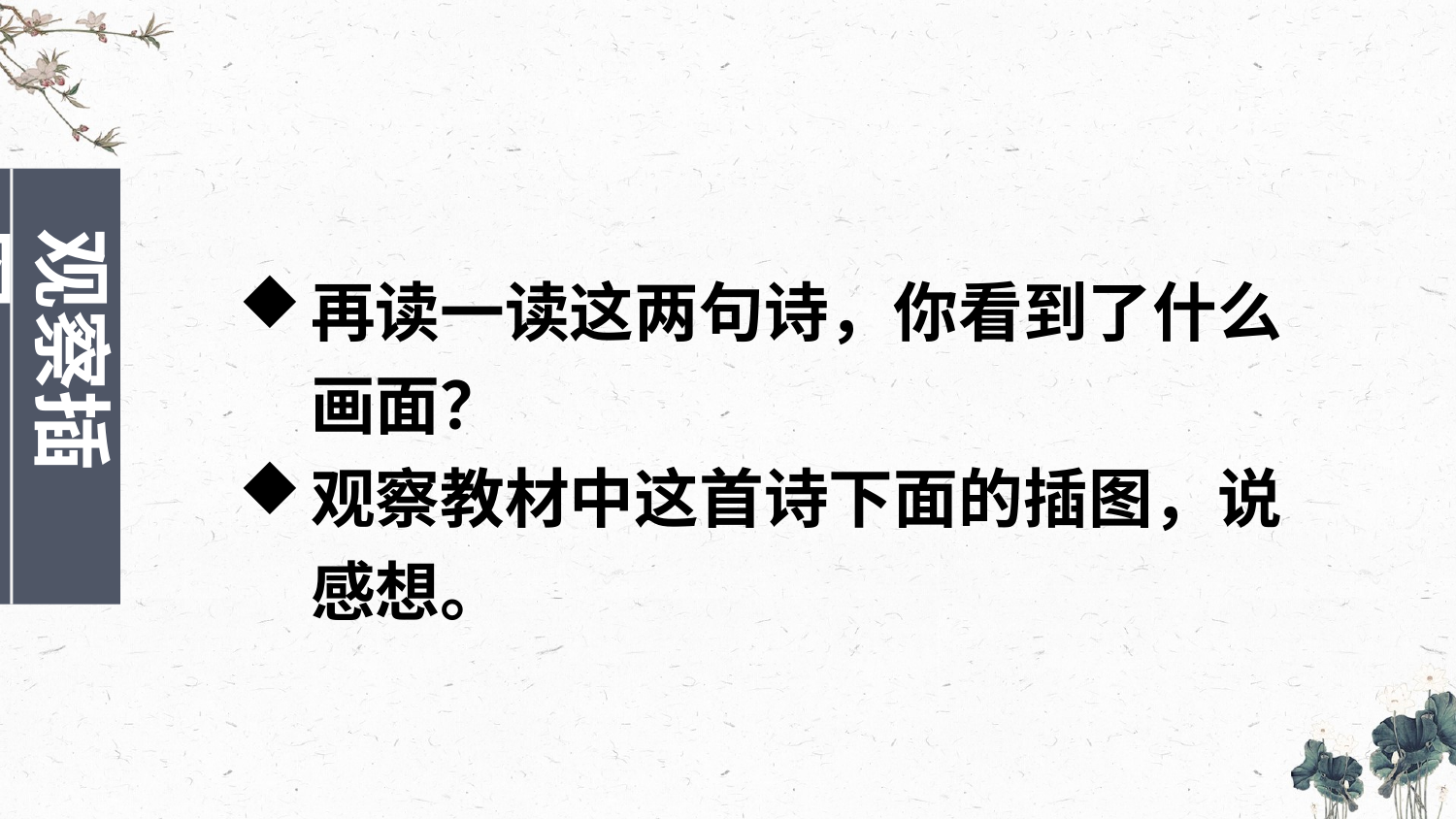

观察插图
再读一读这两句诗，你看到了什么画面？
观察教材中这首诗下面的插图，说感想。